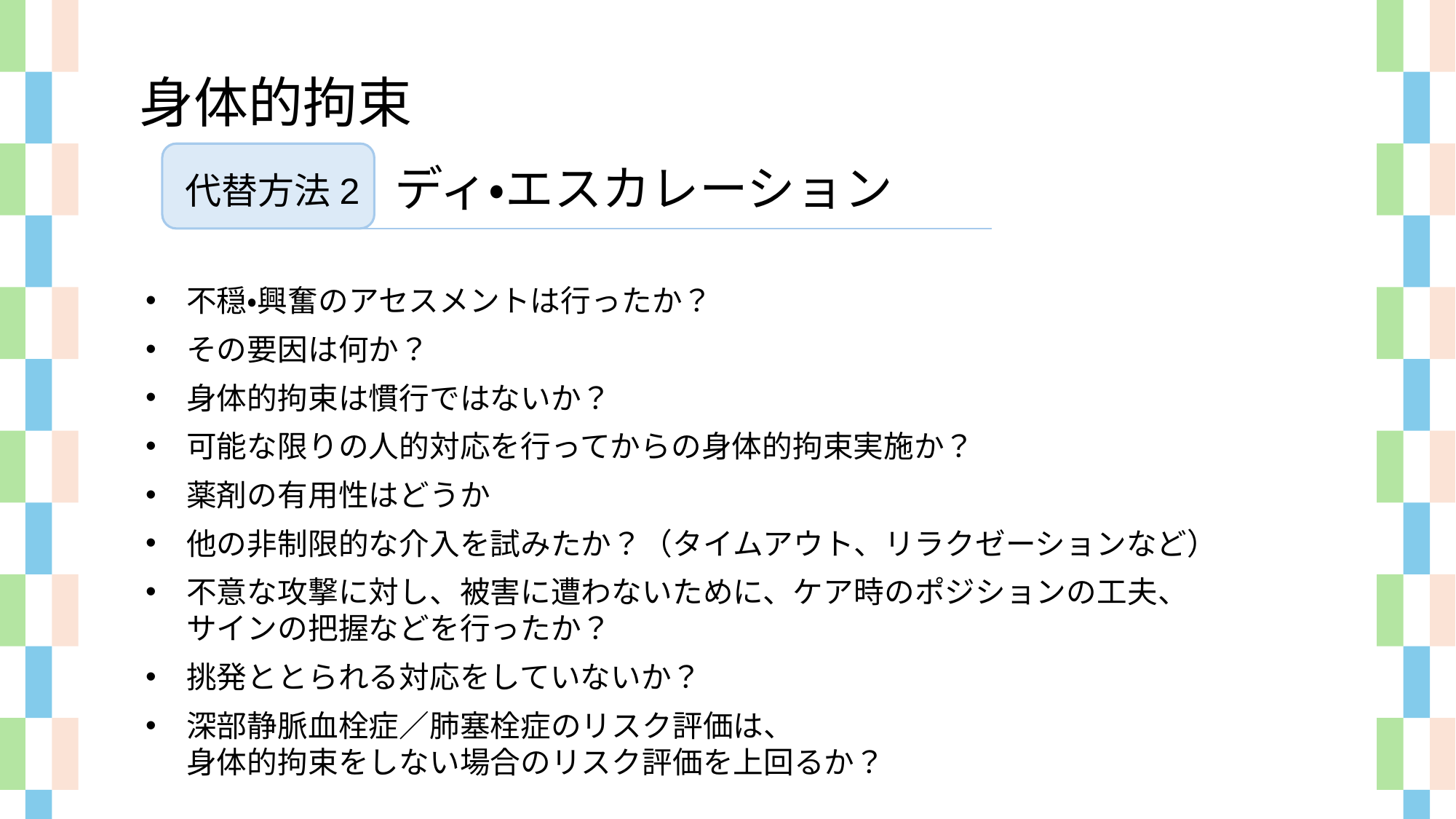

身体的拘束

ディ・エスカレーション
代替方法2
不穏・興奮のアセスメントは行ったか？
その要因は何か？
身体的拘束は慣行ではないか？
可能な限りの人的対応を行ってからの身体的拘束実施か？
薬剤の有用性はどうか
他の非制限的な介入を試みたか？（タイムアウト、リラクゼーションなど）
不意な攻撃に対し、被害に遭わないために、ケア時のポジションの工夫、
サインの把握などを行ったか？
挑発ととられる対応をしていないか？
深部静脈血栓症／肺塞栓症のリスク評価は、
身体的拘束をしない場合のリスク評価を上回るか？